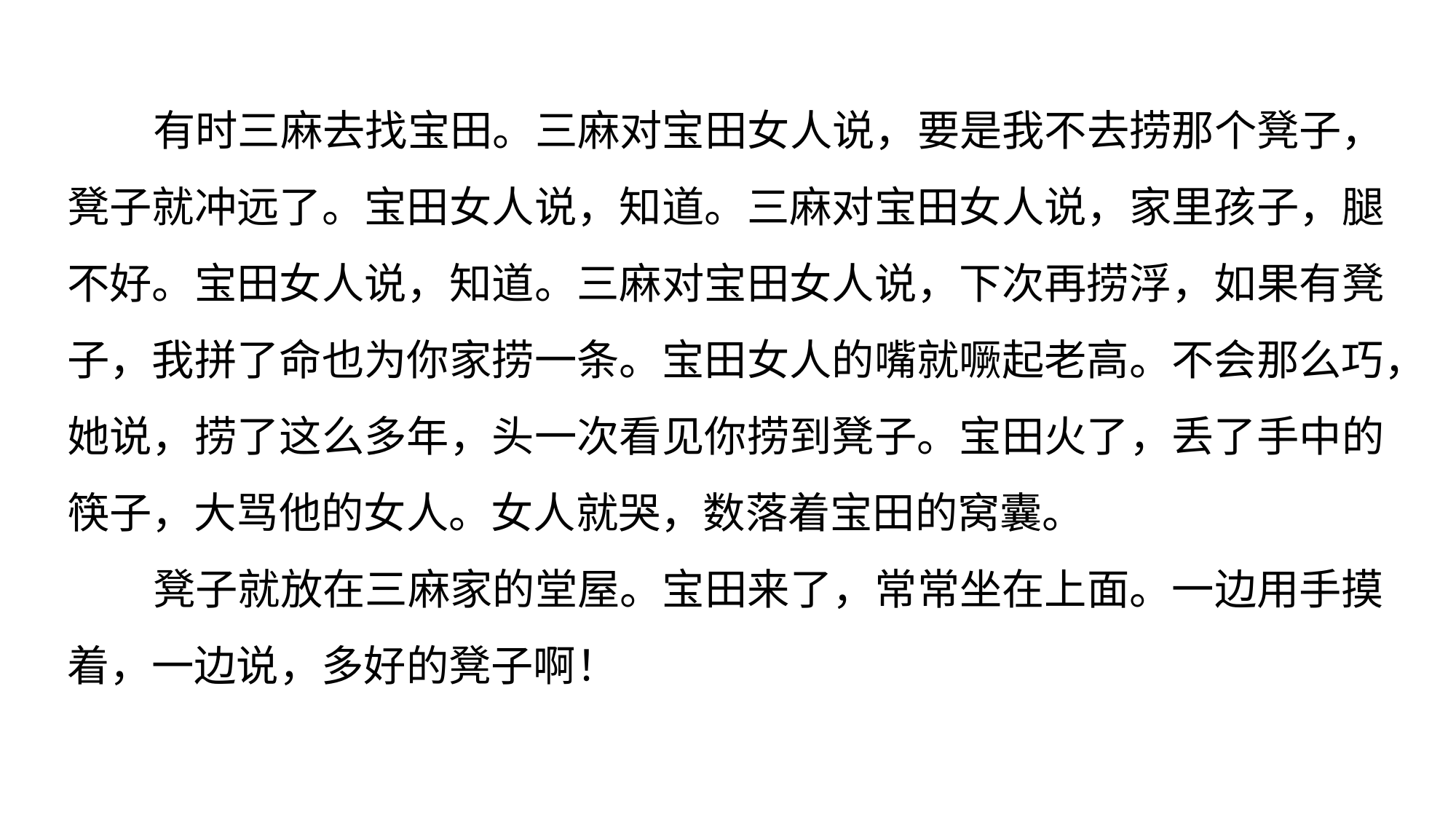

有时三麻去找宝田。三麻对宝田女人说，要是我不去捞那个凳子，凳子就冲远了。宝田女人说，知道。三麻对宝田女人说，家里孩子，腿不好。宝田女人说，知道。三麻对宝田女人说，下次再捞浮，如果有凳子，我拼了命也为你家捞一条。宝田女人的嘴就噘起老高。不会那么巧，她说，捞了这么多年，头一次看见你捞到凳子。宝田火了，丢了手中的筷子，大骂他的女人。女人就哭，数落着宝田的窝囊。
凳子就放在三麻家的堂屋。宝田来了，常常坐在上面。一边用手摸着，一边说，多好的凳子啊！